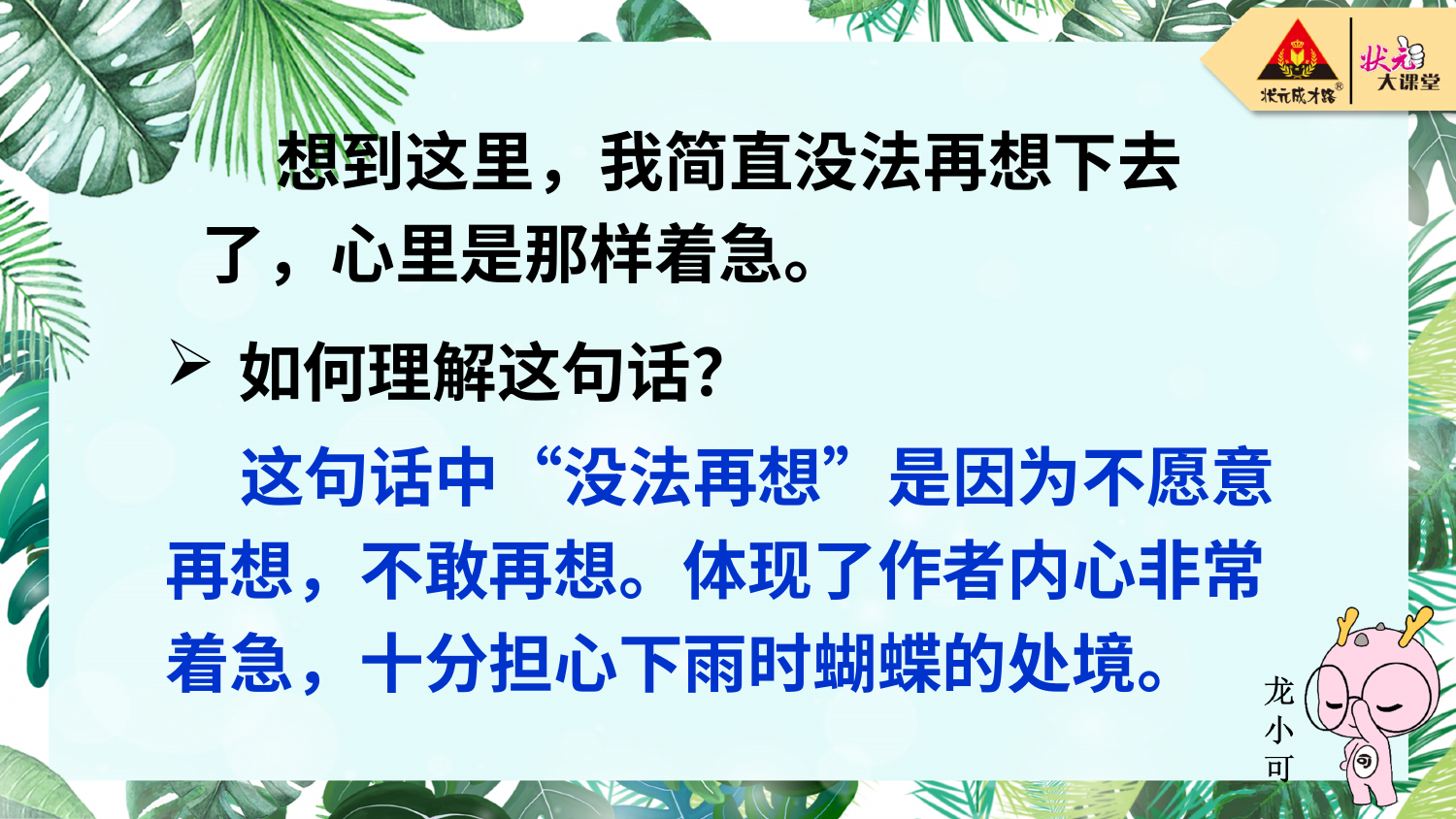

想到这里，我简直没法再想下去了，心里是那样着急。
如何理解这句话？
    这句话中“没法再想”是因为不愿意再想，不敢再想。体现了作者内心非常着急，十分担心下雨时蝴蝶的处境。